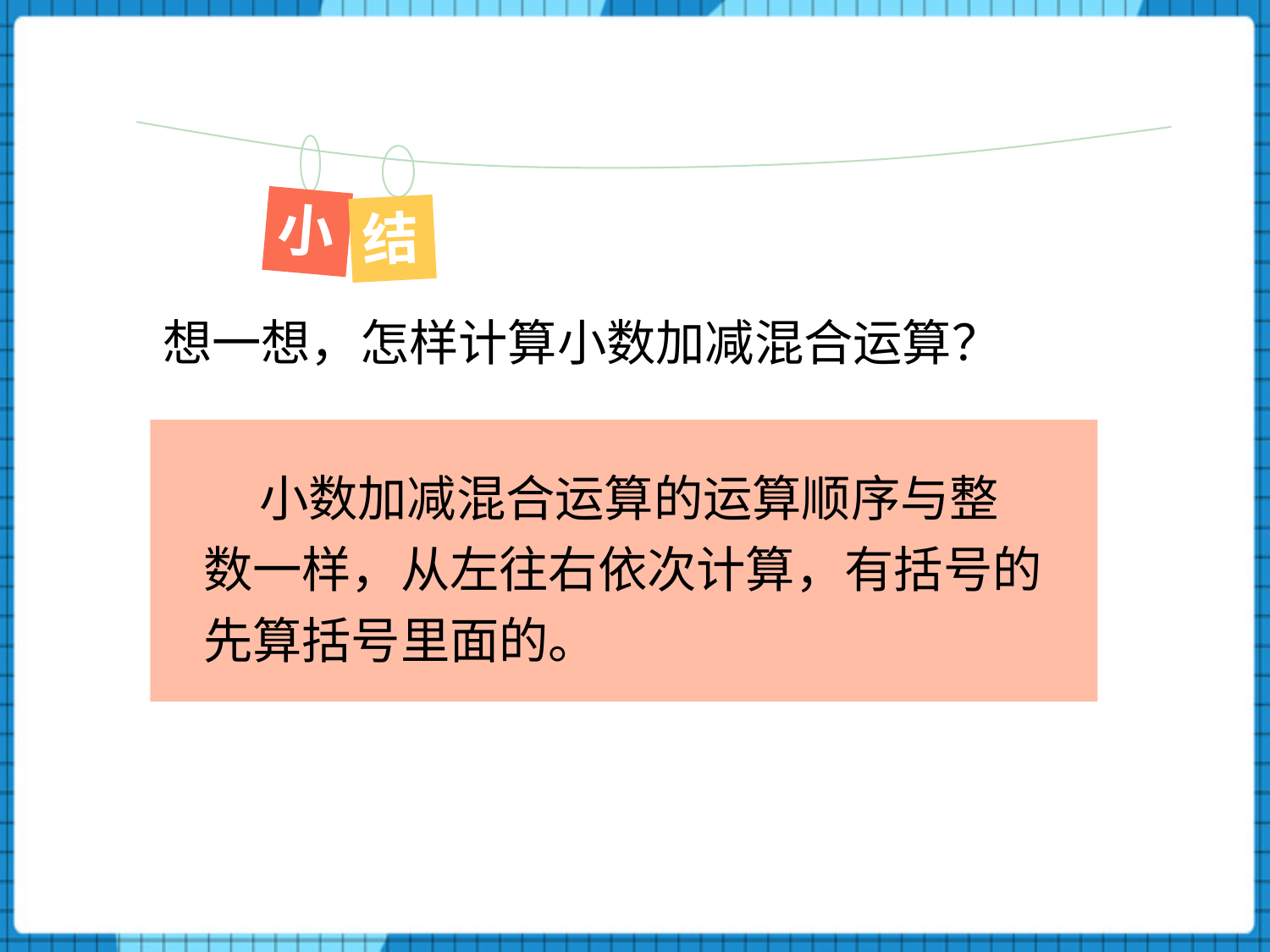

小
结
想一想，怎样计算小数加减混合运算？

    小数加减混合运算的运算顺序与整数一样，从左往右依次计算，有括号的先算括号里面的。